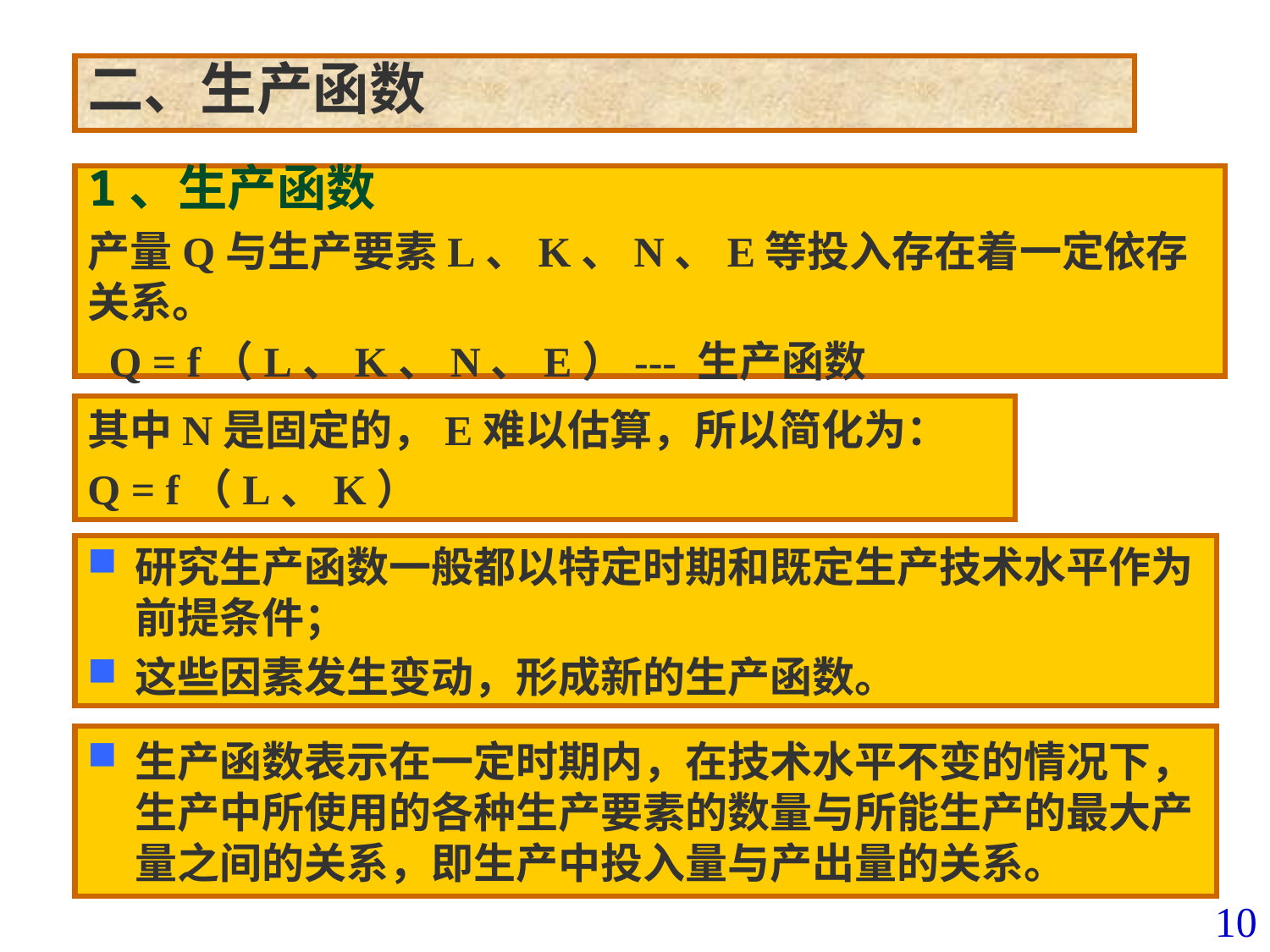

二、生产函数
1、生产函数
产量Q与生产要素L、K、N、E等投入存在着一定依存关系。
  Q = f（L、K、N、E）--- 生产函数
其中N是固定的，E难以估算，所以简化为：
Q = f（L、K）
研究生产函数一般都以特定时期和既定生产技术水平作为前提条件；
这些因素发生变动，形成新的生产函数。
生产函数表示在一定时期内，在技术水平不变的情况下，生产中所使用的各种生产要素的数量与所能生产的最大产量之间的关系，即生产中投入量与产出量的关系。
10